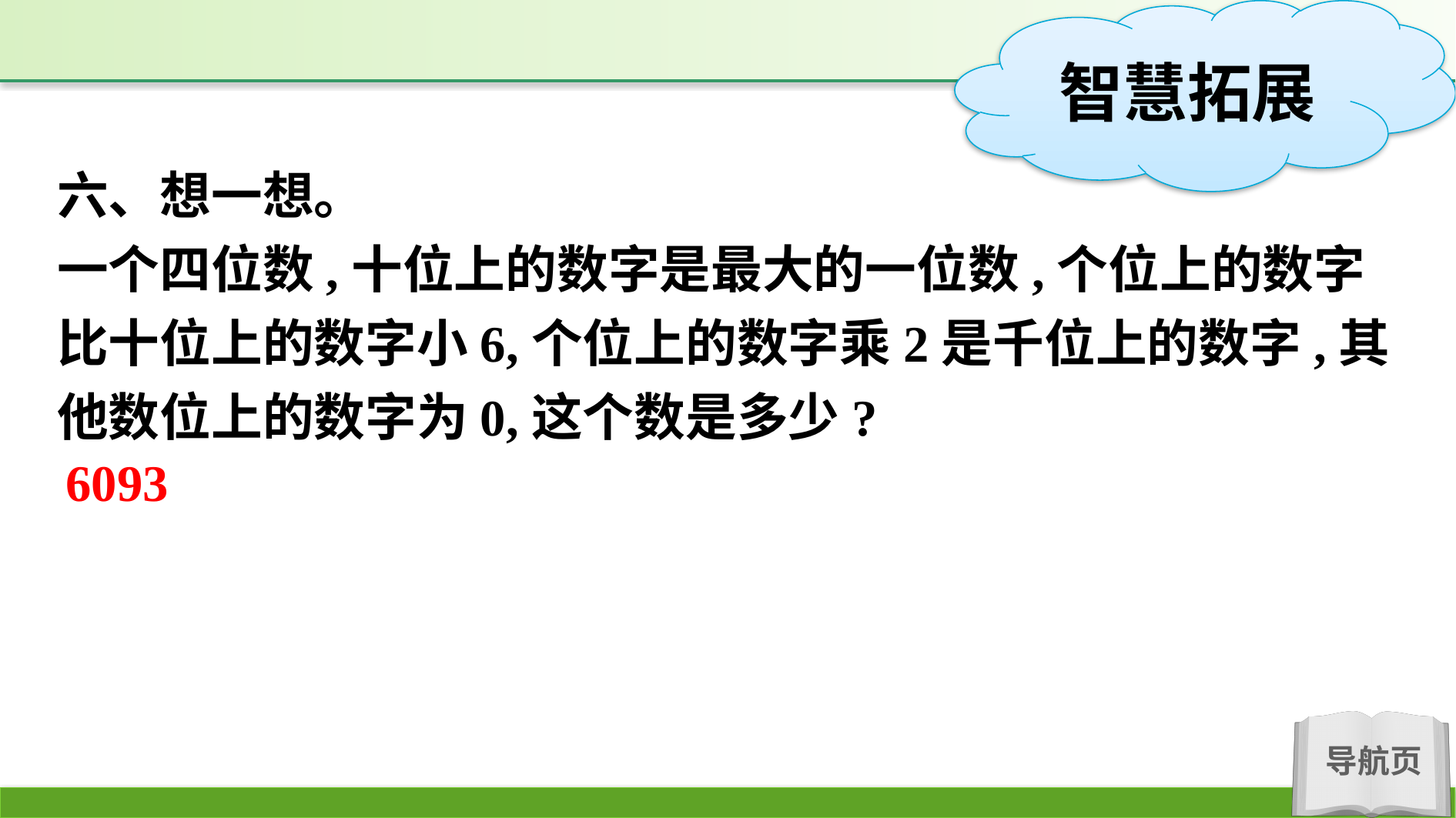

六、想一想。
一个四位数,十位上的数字是最大的一位数,个位上的数字比十位上的数字小6,个位上的数字乘2是千位上的数字,其他数位上的数字为0,这个数是多少?
6093